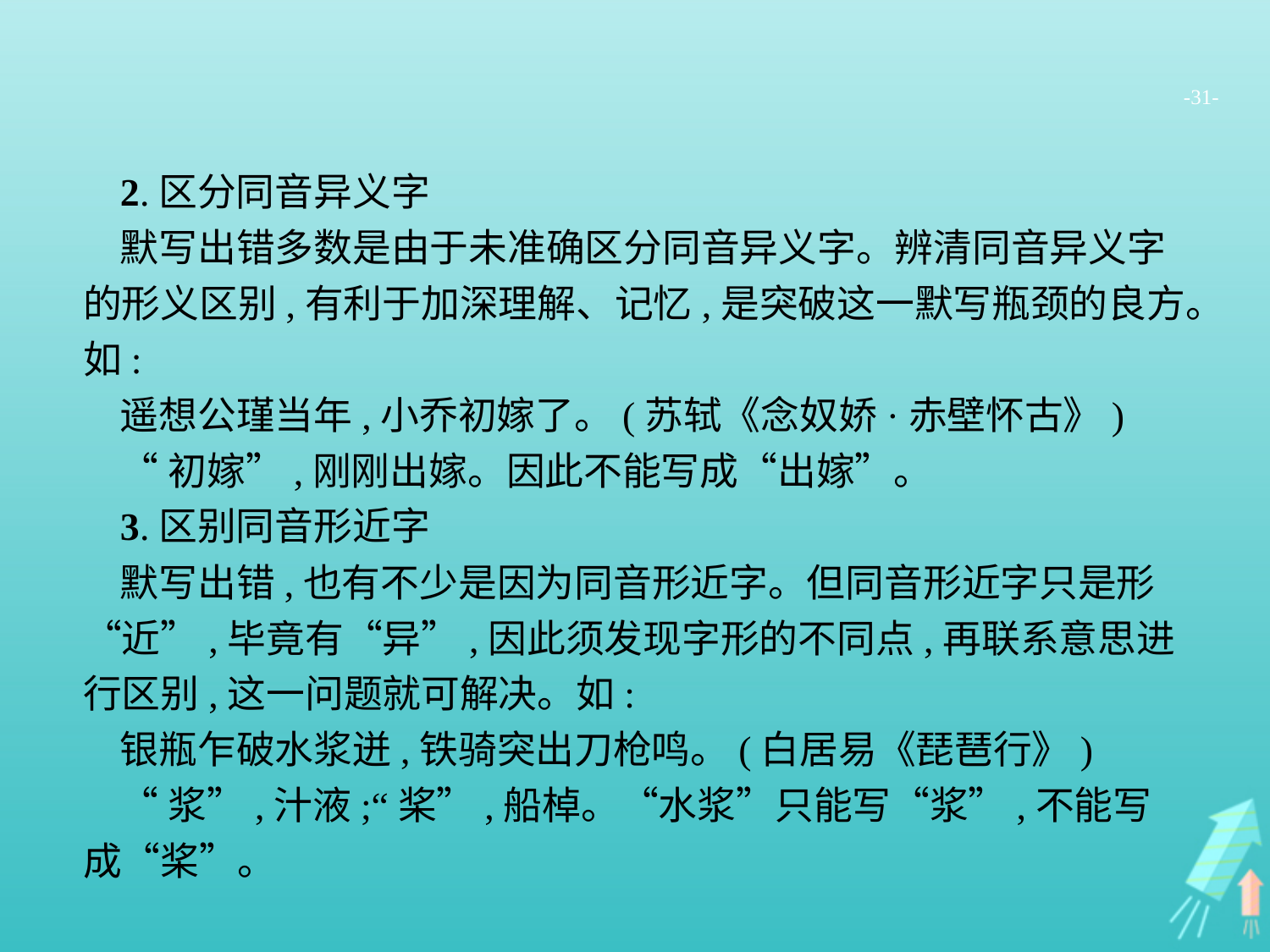

-31-
2.区分同音异义字
默写出错多数是由于未准确区分同音异义字。辨清同音异义字的形义区别,有利于加深理解、记忆,是突破这一默写瓶颈的良方。如:
遥想公瑾当年,小乔初嫁了。(苏轼《念奴娇·赤壁怀古》)
“初嫁”,刚刚出嫁。因此不能写成“出嫁”。
3.区别同音形近字
默写出错,也有不少是因为同音形近字。但同音形近字只是形“近”,毕竟有“异”,因此须发现字形的不同点,再联系意思进行区别,这一问题就可解决。如:
银瓶乍破水浆迸,铁骑突出刀枪鸣。(白居易《琵琶行》)
“浆”,汁液;“桨”,船棹。“水浆”只能写“浆”,不能写成“桨”。